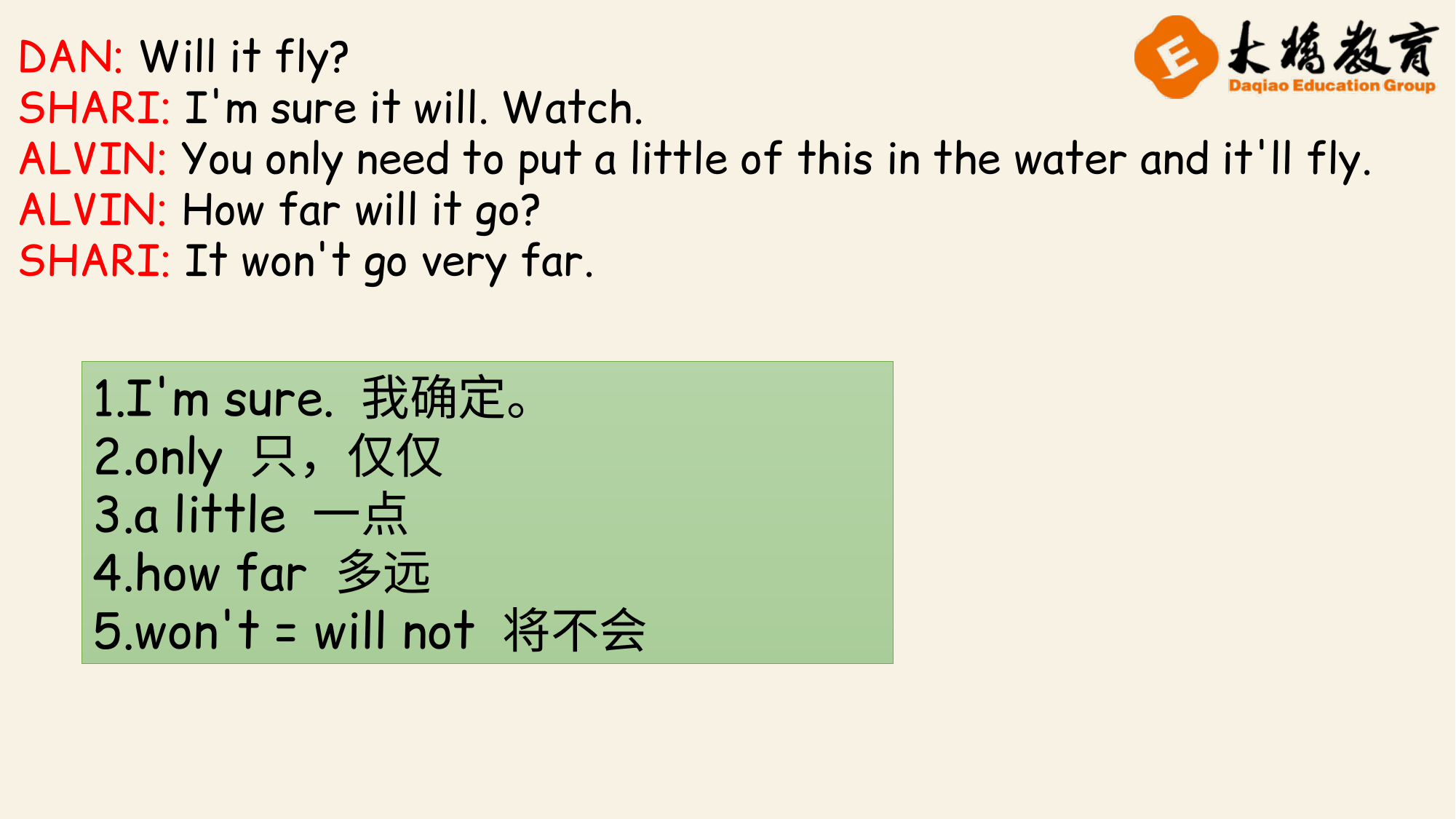

DAN: Will it fly?
SHARI: I'm sure it will. Watch.
ALVIN: You only need to put a little of this in the water and it'll fly.
ALVIN: How far will it go?
SHARI: It won't go very far.

1.I'm sure. 我确定。
2.only 只，仅仅
3.a little 一点
4.how far 多远
5.won't = will not 将不会